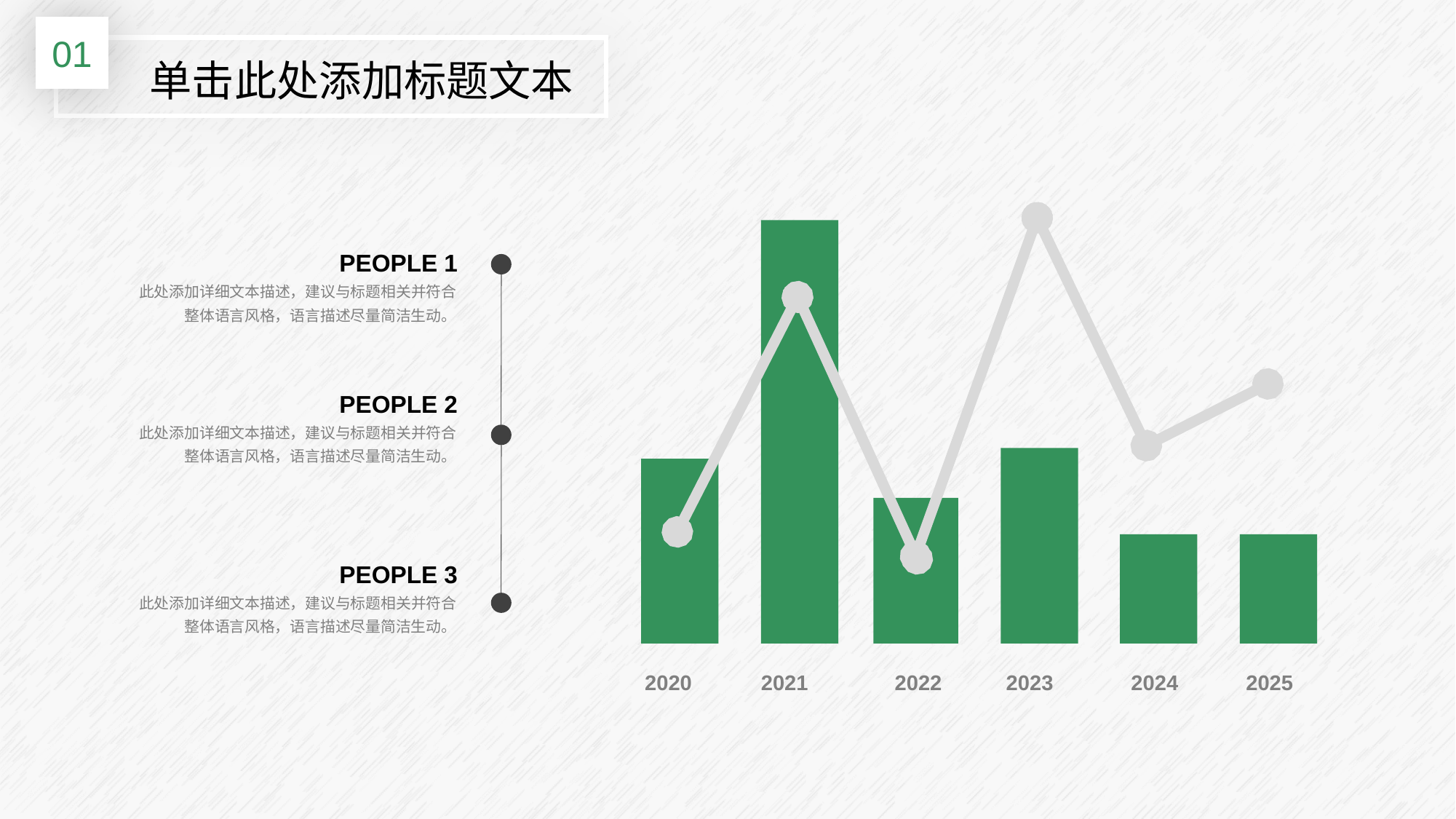

01

单击此处添加标题文本

PEOPLE 1

此处添加详细文本描述，建议与标题相关并符合整体语言风格，语言描述尽量简洁生动。
PEOPLE 2
此处添加详细文本描述，建议与标题相关并符合整体语言风格，语言描述尽量简洁生动。

PEOPLE 3
此处添加详细文本描述，建议与标题相关并符合整体语言风格，语言描述尽量简洁生动。
2020
2021
2022
2023
2024
2025